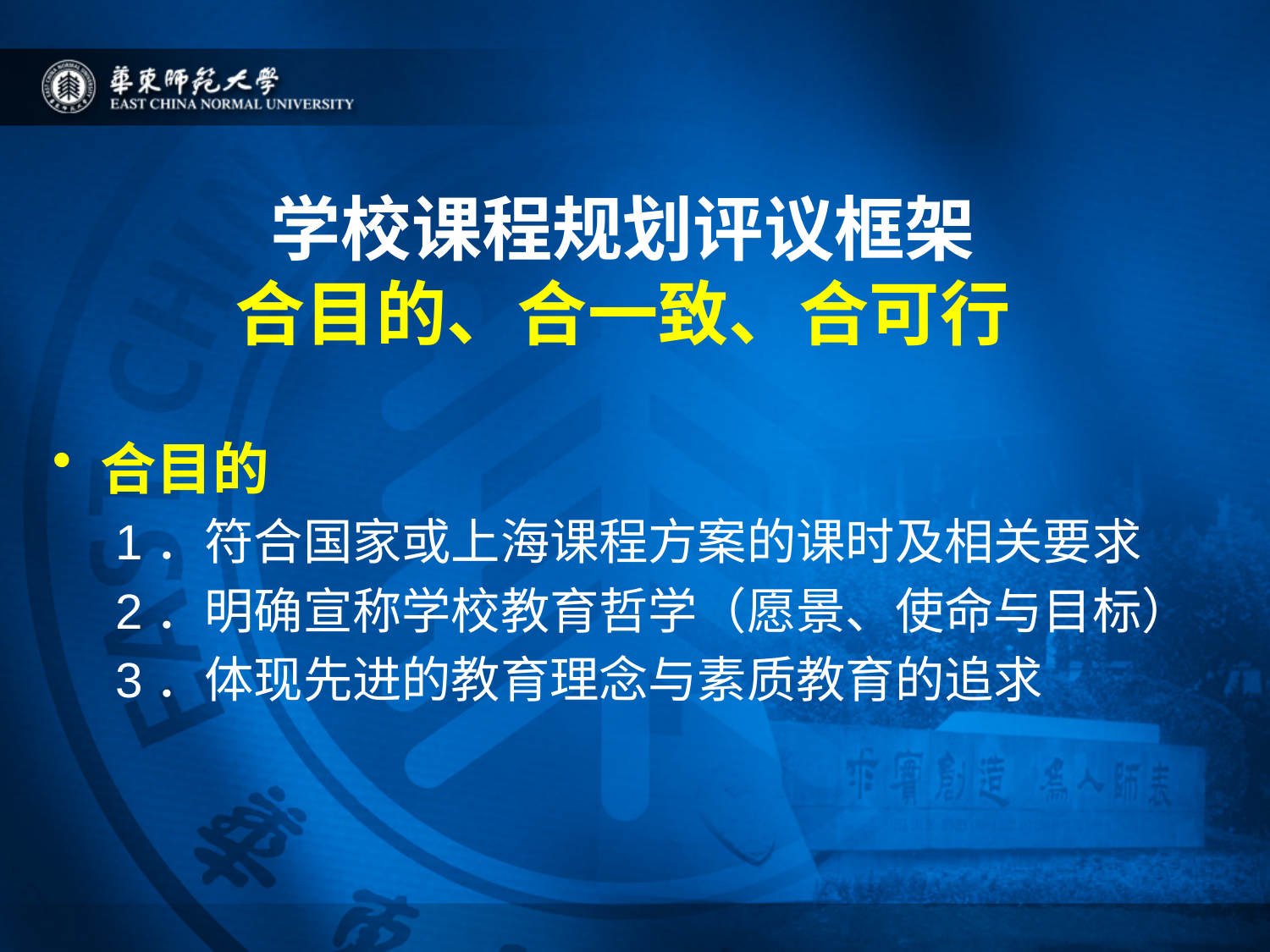

学校课程规划评议框架
合目的、合一致、合可行
合目的
1．符合国家或上海课程方案的课时及相关要求
2．明确宣称学校教育哲学（愿景、使命与目标）
3．体现先进的教育理念与素质教育的追求